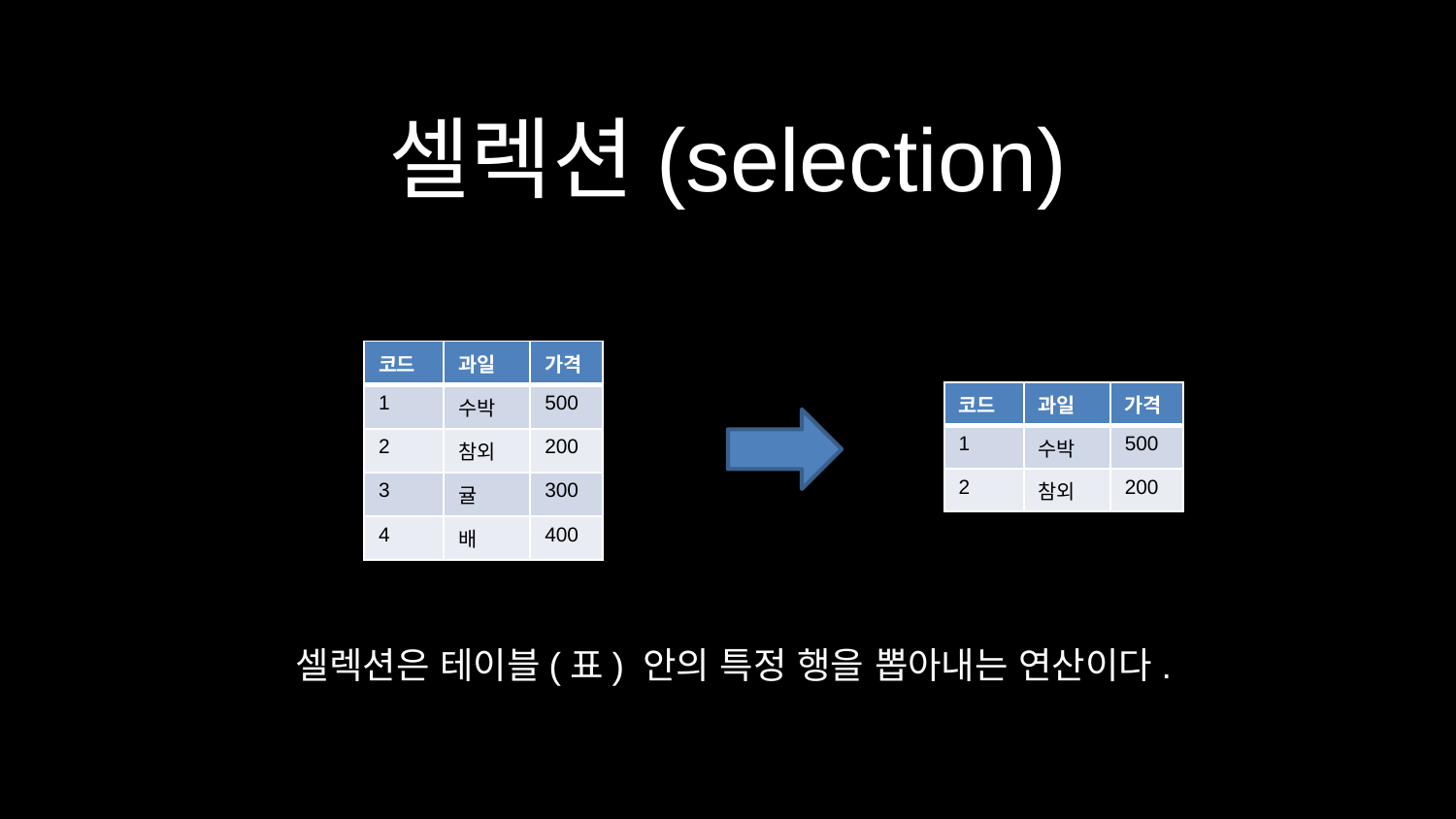

# 셀렉션(selection)
| 코드 | 과일 | 가격 |
| --- | --- | --- |
| 1 | 수박 | 500 |
| 2 | 참외 | 200 |
| 3 | 귤 | 300 |
| 4 | 배 | 400 |
| 코드 | 과일 | 가격 |
| --- | --- | --- |
| 1 | 수박 | 500 |
| 2 | 참외 | 200 |

셀렉션은 테이블(표) 안의 특정 행을 뽑아내는 연산이다.